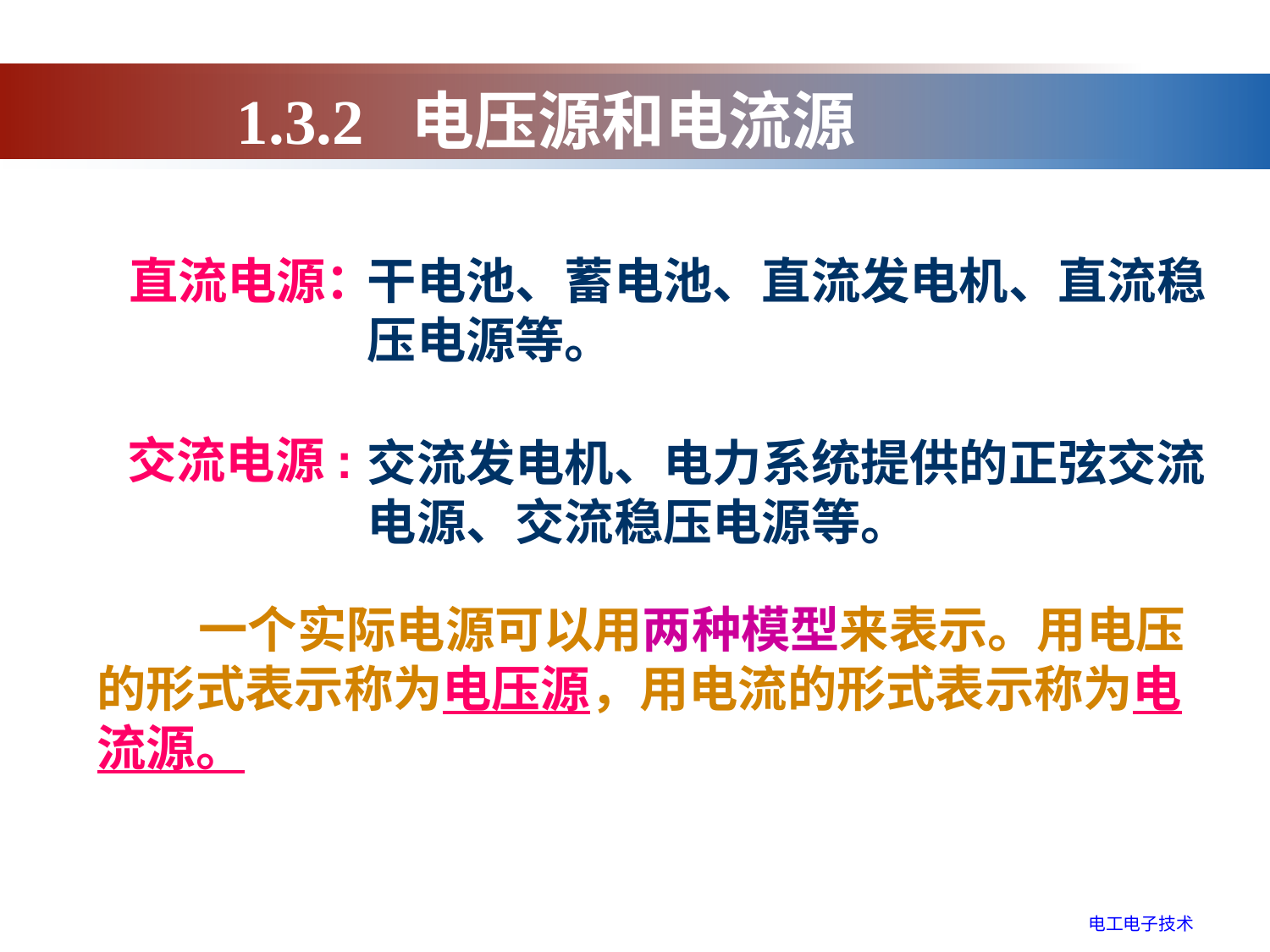

1.3.2  电压源和电流源

直流电源：
干电池、蓄电池、直流发电机、直流稳压电源等。
交流电源:
交流发电机、电力系统提供的正弦交流电源、交流稳压电源等。
        一个实际电源可以用两种模型来表示。用电压的形式表示称为电压源，用电流的形式表示称为电流源。
电工电子技术